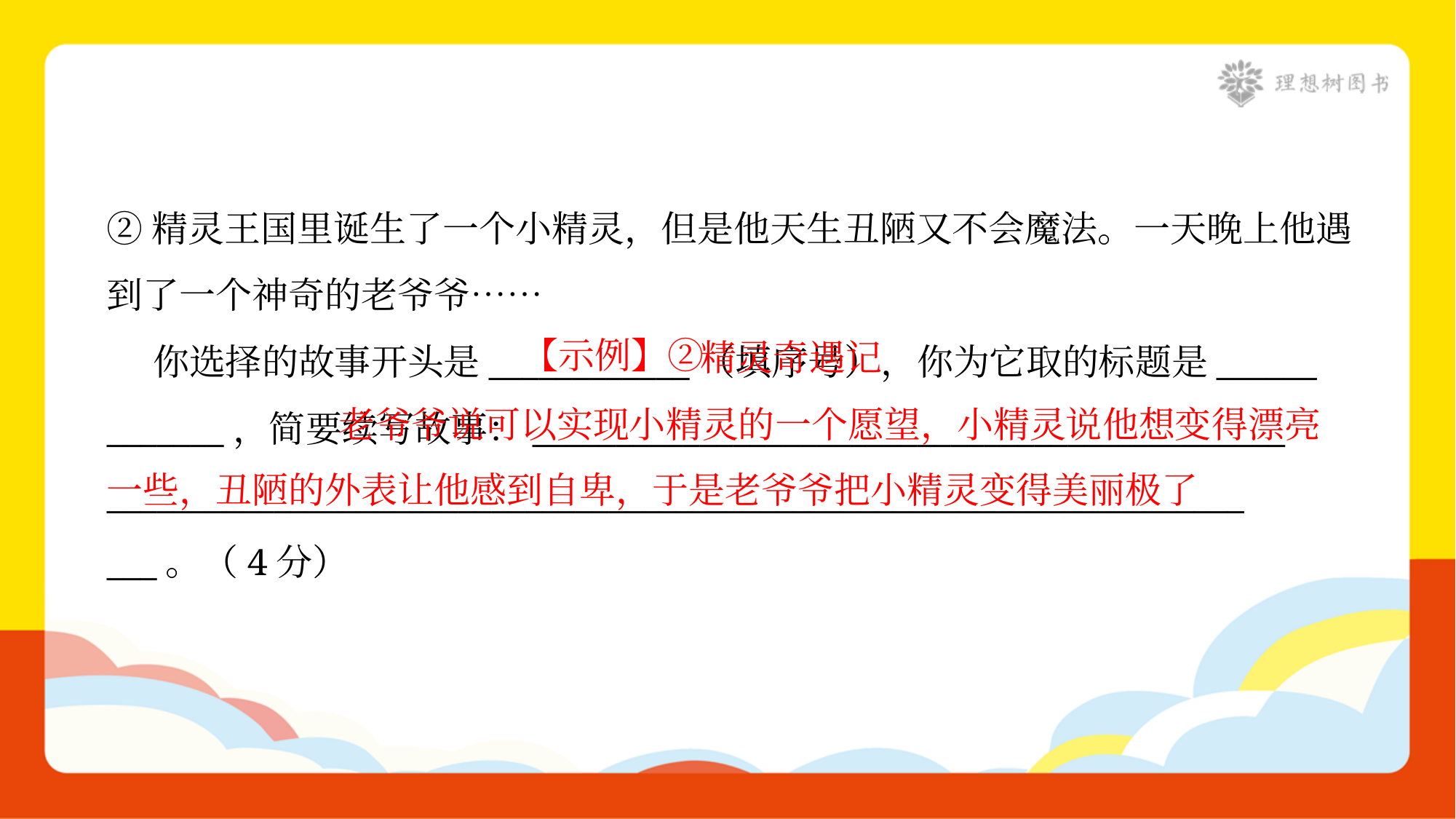

②精灵王国里诞生了一个小精灵，但是他天生丑陋又不会魔法。一天晚上他遇
到了一个神奇的老爷爷……
    你选择的故事开头是____________（填序号），你为它取的标题是______
_______，简要续写故事：_____________________________________________
____________________________________________________________________
___。（4分）
                                                               精灵奇遇记
【示例】②
                        老爷爷说可以实现小精灵的一个愿望，小精灵说他想变得漂亮一些，丑陋的外表让他感到自卑，于是老爷爷把小精灵变得美丽极了